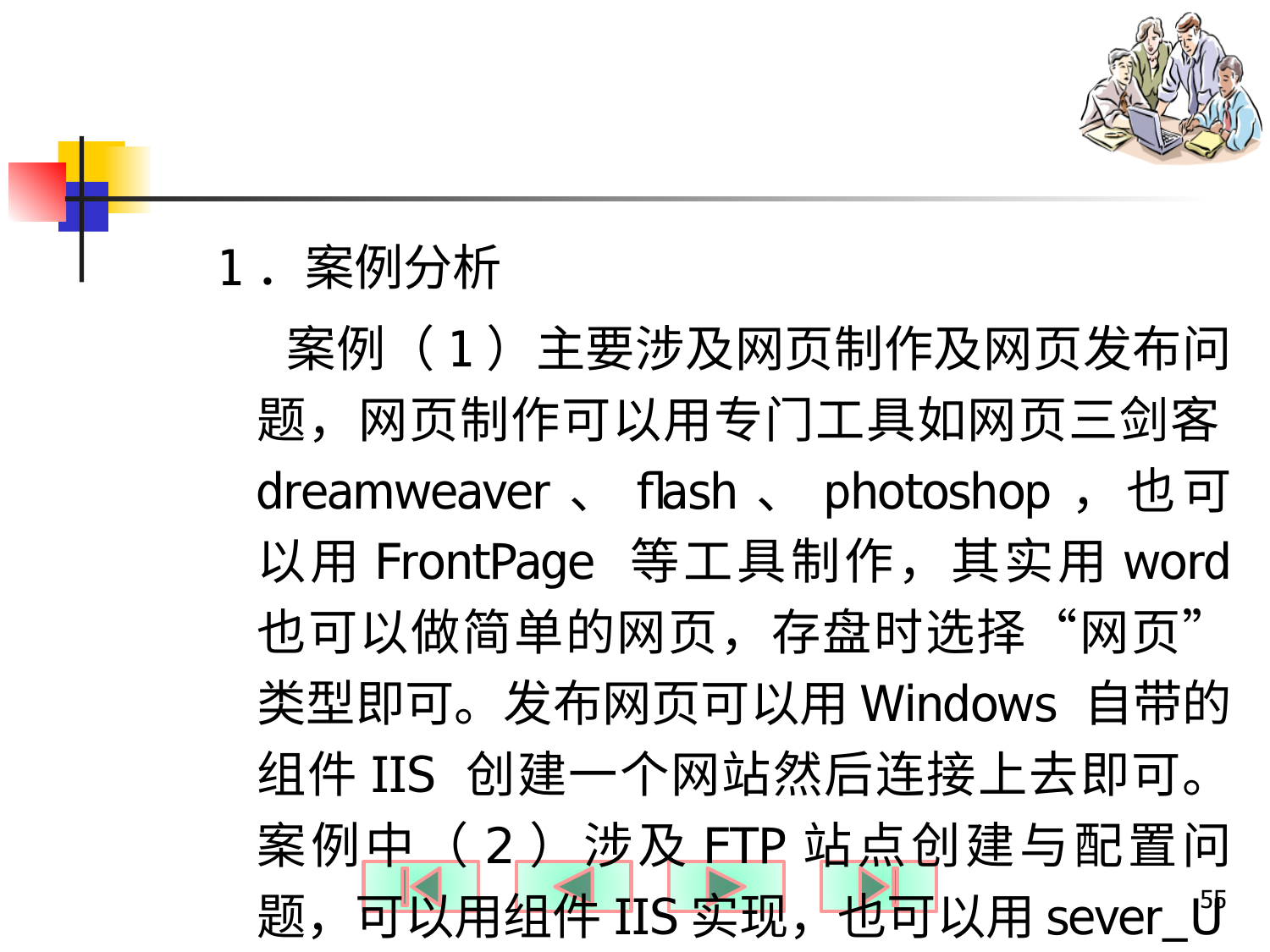

#
1．案例分析
     案例（1）主要涉及网页制作及网页发布问题，网页制作可以用专门工具如网页三剑客dreamweaver、flash、photoshop，也可以用FrontPage 等工具制作，其实用word 也可以做简单的网页，存盘时选择“网页”类型即可。发布网页可以用Windows 自带的组件IIS 创建一个网站然后连接上去即可。案例中（2）涉及FTP站点创建与配置问题，可以用组件IIS实现，也可以用sever_U软件实现。

55